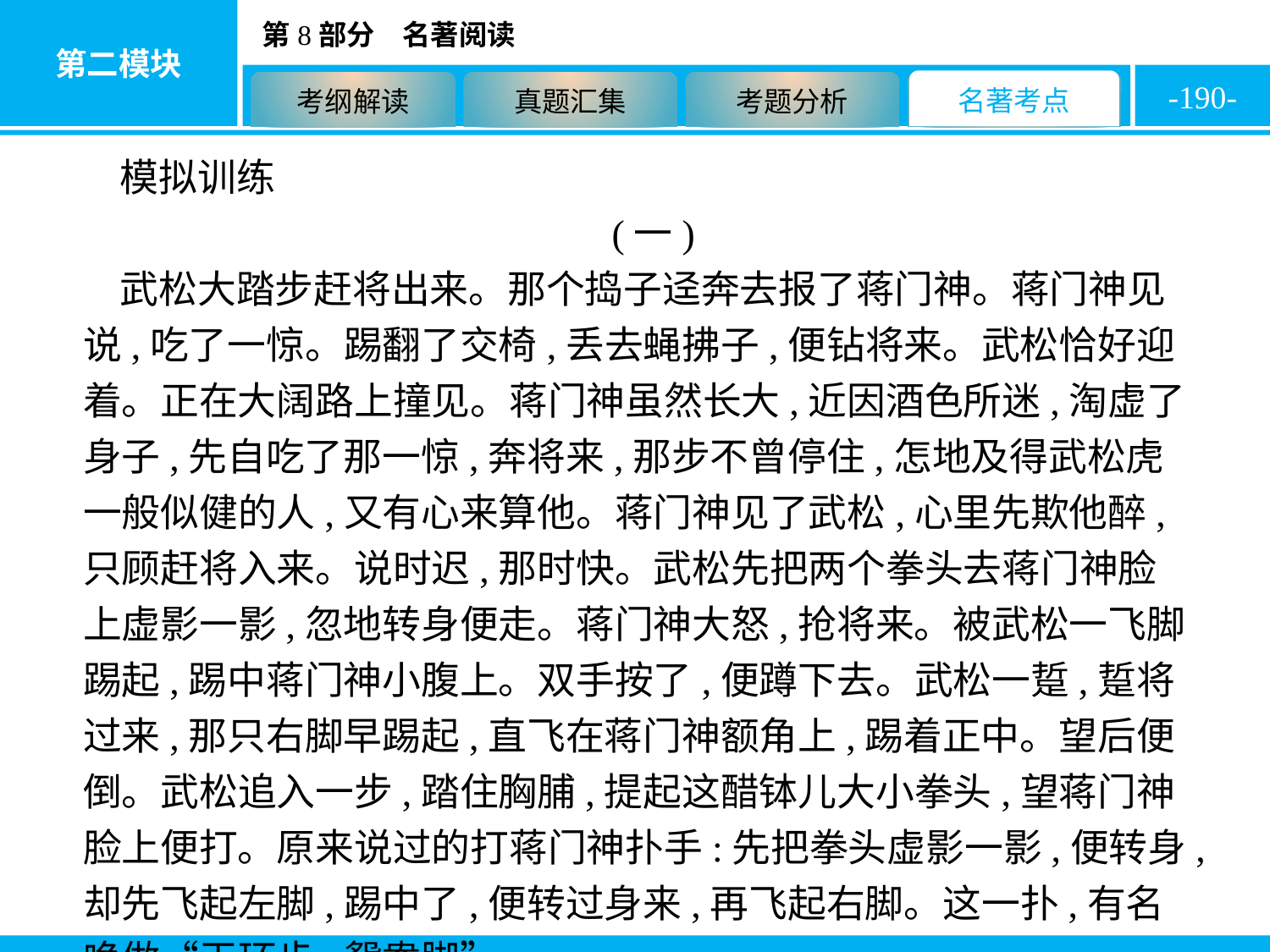

-190-
模拟训练
(一)
武松大踏步赶将出来。那个捣子迳奔去报了蒋门神。蒋门神见说,吃了一惊。踢翻了交椅,丢去蝇拂子,便钻将来。武松恰好迎着。正在大阔路上撞见。蒋门神虽然长大,近因酒色所迷,淘虚了身子,先自吃了那一惊,奔将来,那步不曾停住,怎地及得武松虎一般似健的人,又有心来算他。蒋门神见了武松,心里先欺他醉,只顾赶将入来。说时迟,那时快。武松先把两个拳头去蒋门神脸上虚影一影,忽地转身便走。蒋门神大怒,抢将来。被武松一飞脚踢起,踢中蒋门神小腹上。双手按了,便蹲下去。武松一踅,踅将过来,那只右脚早踢起,直飞在蒋门神额角上,踢着正中。望后便倒。武松追入一步,踏住胸脯,提起这醋钵儿大小拳头,望蒋门神脸上便打。原来说过的打蒋门神扑手:先把拳头虚影一影,便转身,却先飞起左脚,踢中了,便转过身来,再飞起右脚。这一扑,有名唤做“玉环步,鸳鸯脚”。